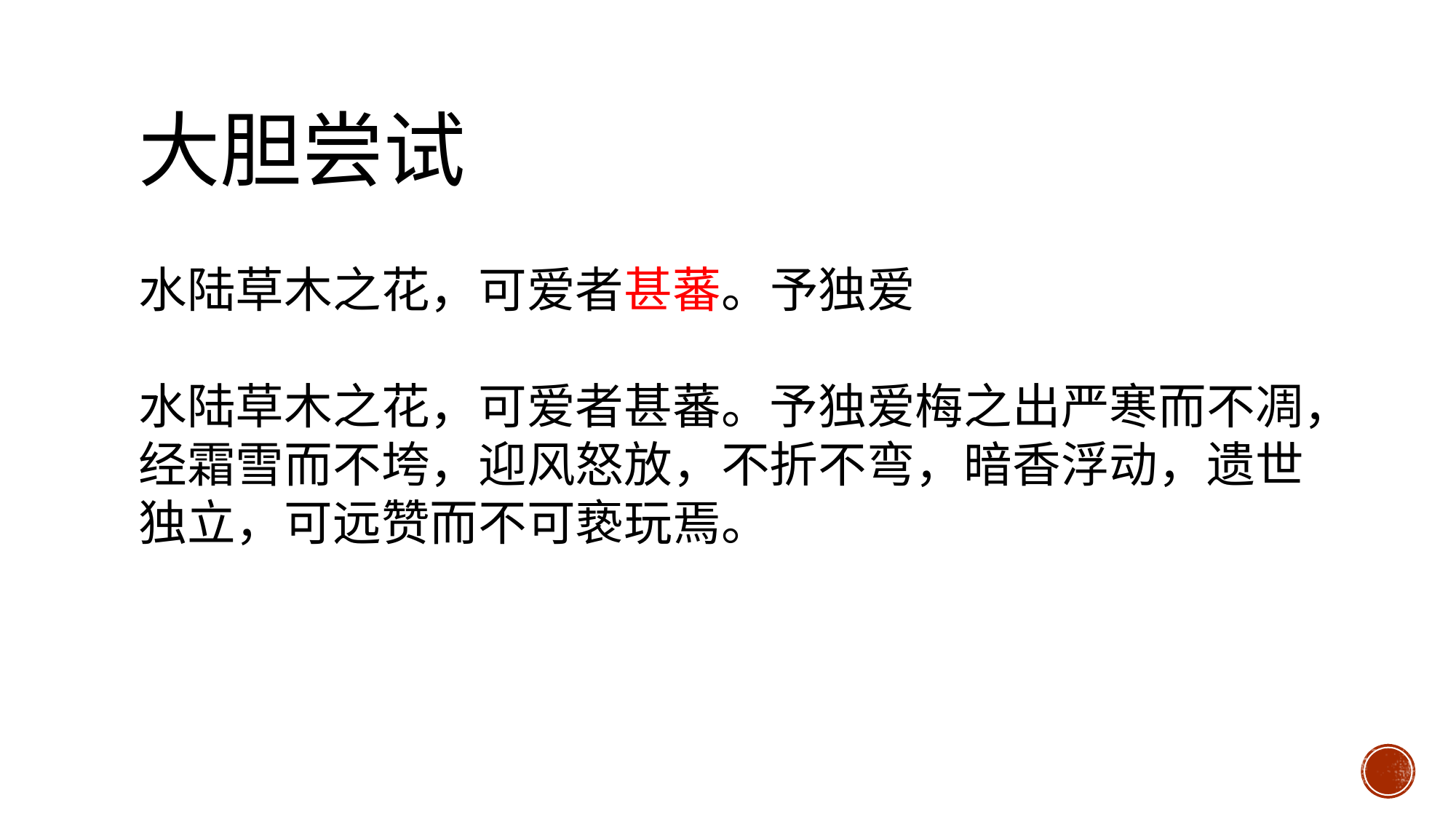

# 大胆尝试
水陆草木之花，可爱者甚蕃。予独爱

水陆草木之花，可爱者甚蕃。予独爱梅之出严寒而不凋，经霜雪而不垮，迎风怒放，不折不弯，暗香浮动，遗世独立，可远赞而不可亵玩焉。